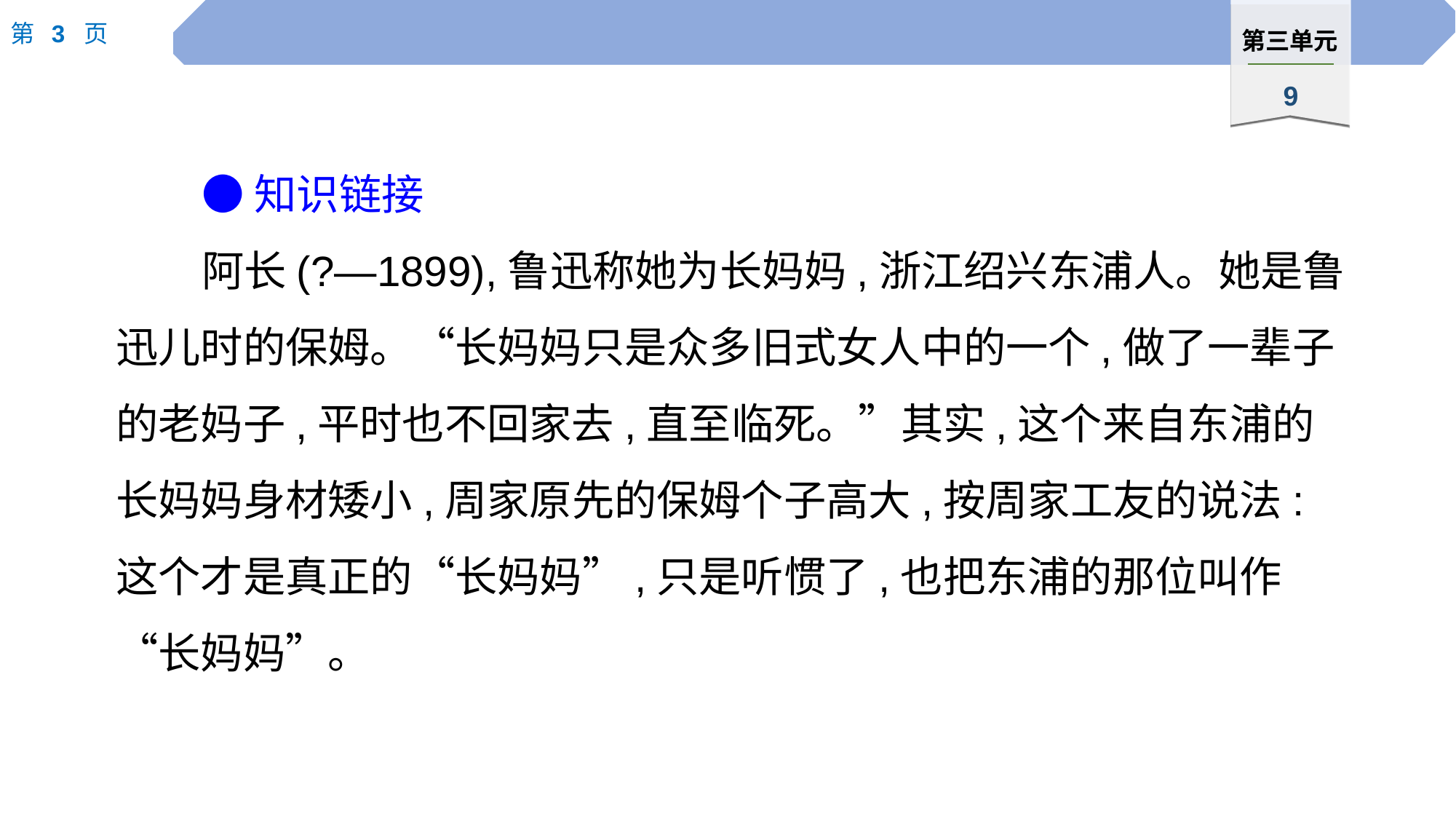

●知识链接
阿长(?—1899),鲁迅称她为长妈妈,浙江绍兴东浦人。她是鲁迅儿时的保姆。“长妈妈只是众多旧式女人中的一个,做了一辈子的老妈子,平时也不回家去,直至临死。”其实,这个来自东浦的长妈妈身材矮小,周家原先的保姆个子高大,按周家工友的说法:这个才是真正的“长妈妈”,只是听惯了,也把东浦的那位叫作“长妈妈”。